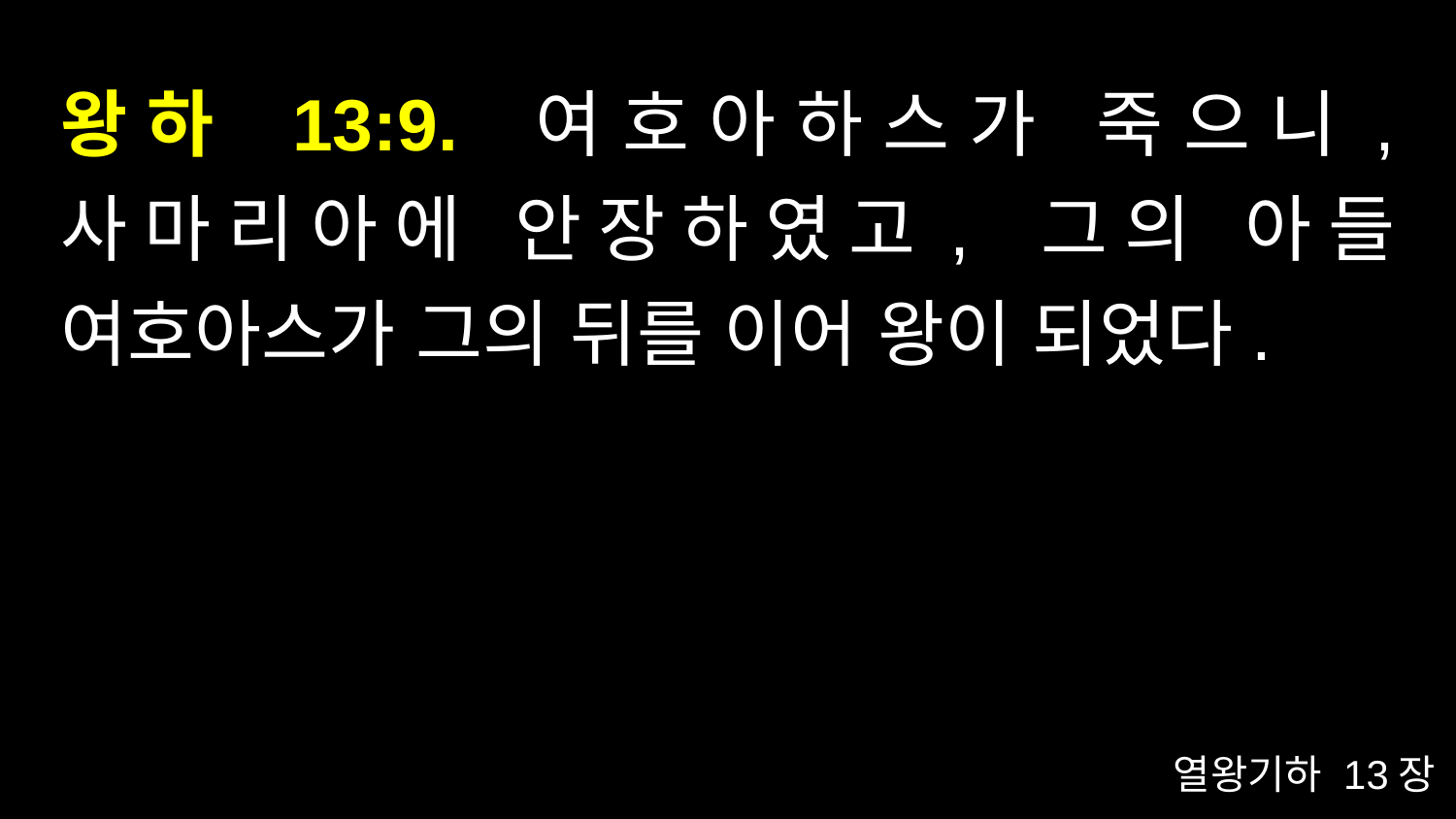

# 왕하 13:9. 여호아하스가 죽으니, 사마리아에 안장하였고, 그의 아들 여호아스가 그의 뒤를 이어 왕이 되었다.
열왕기하 13장